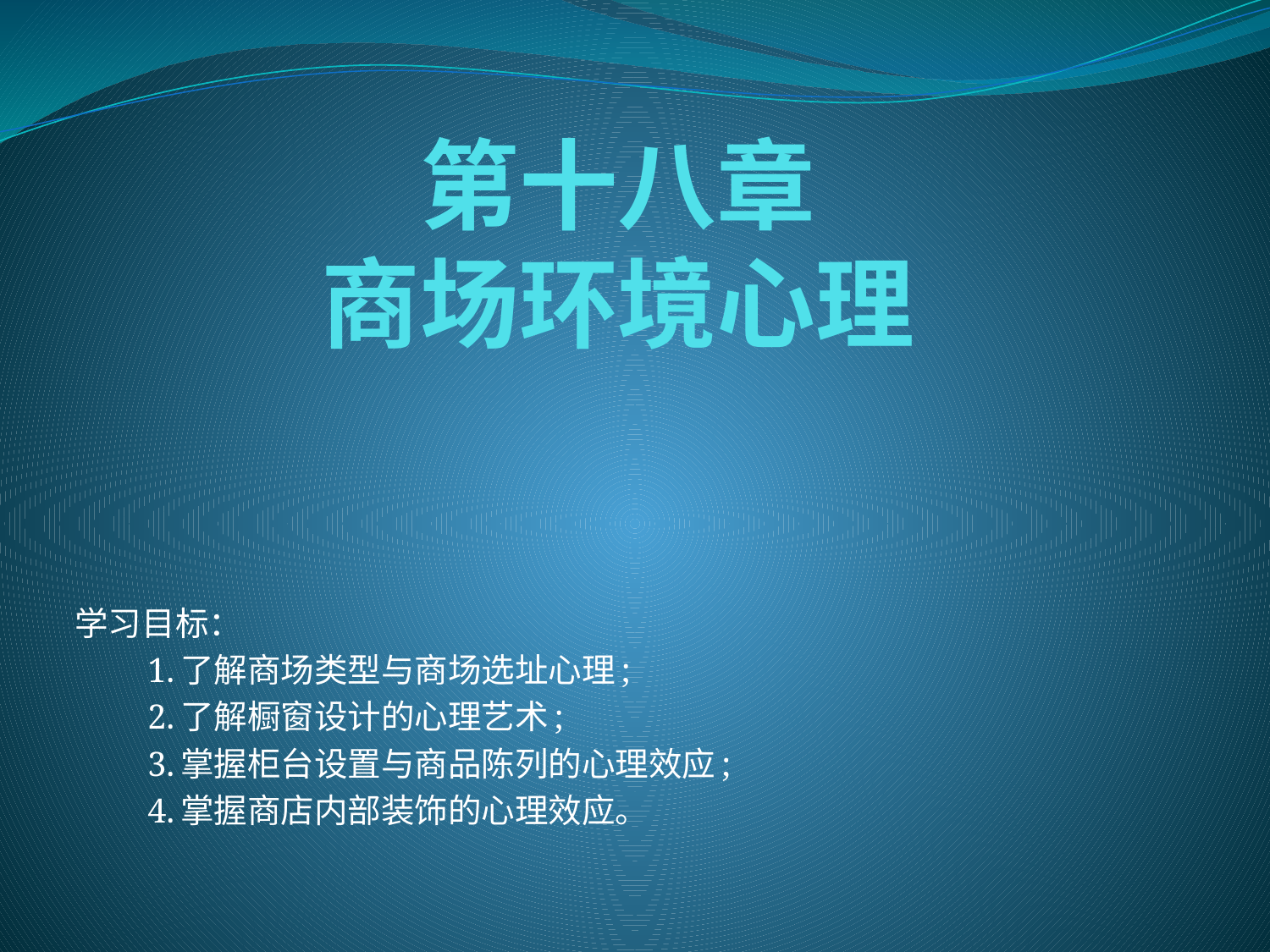

# 第十八章 商场环境心理
学习目标：
　　1.了解商场类型与商场选址心理;
　　2.了解橱窗设计的心理艺术;
　　3.掌握柜台设置与商品陈列的心理效应;
　　4.掌握商店内部装饰的心理效应。